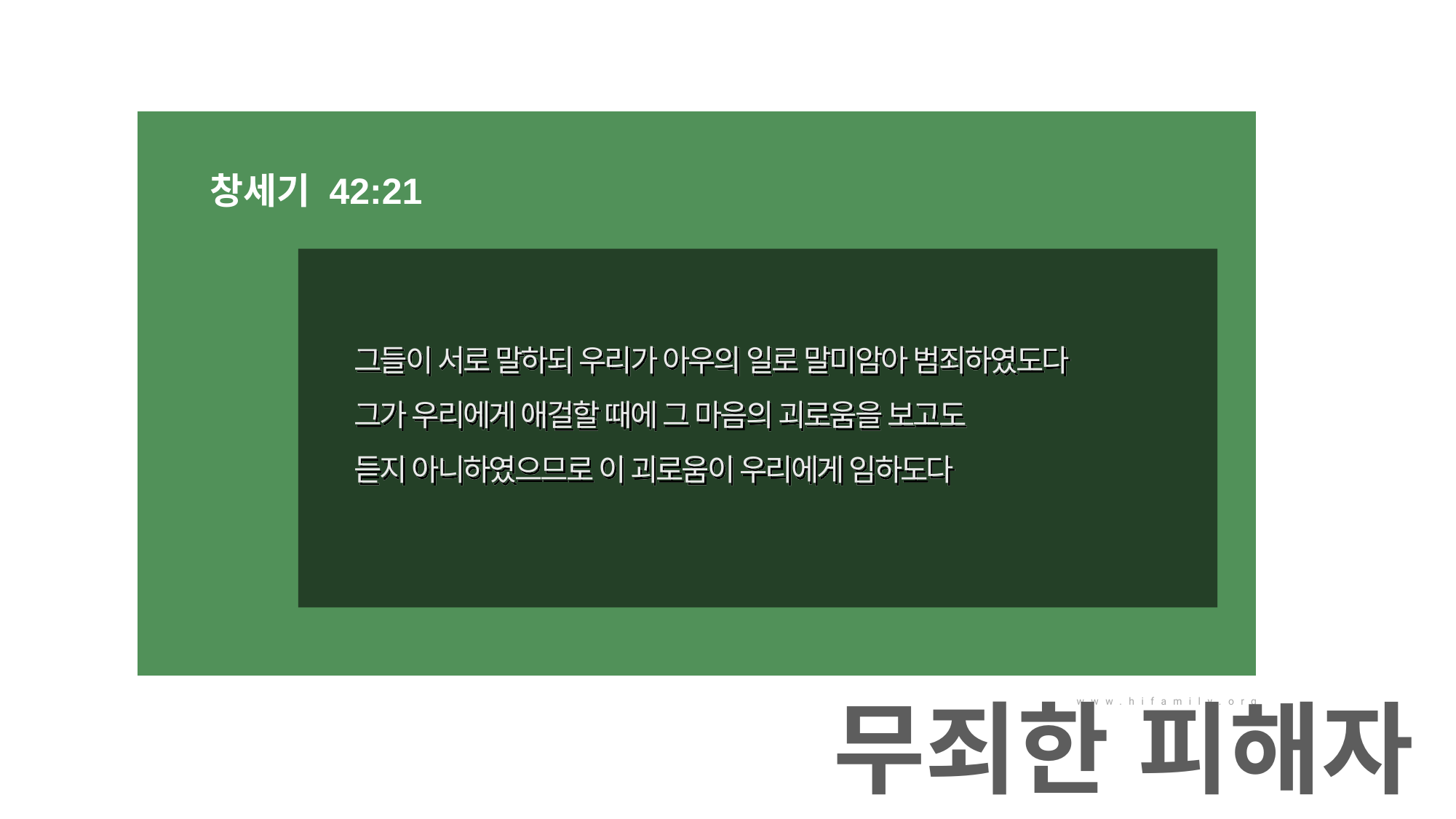

창세기 42:21

그들이 서로 말하되 우리가 아우의 일로 말미암아 범죄하였도다
그가 우리에게 애걸할 때에 그 마음의 괴로움을 보고도
듣지 아니하였으므로 이 괴로움이 우리에게 임하도다
무죄한 피해자
www.hifamily.org